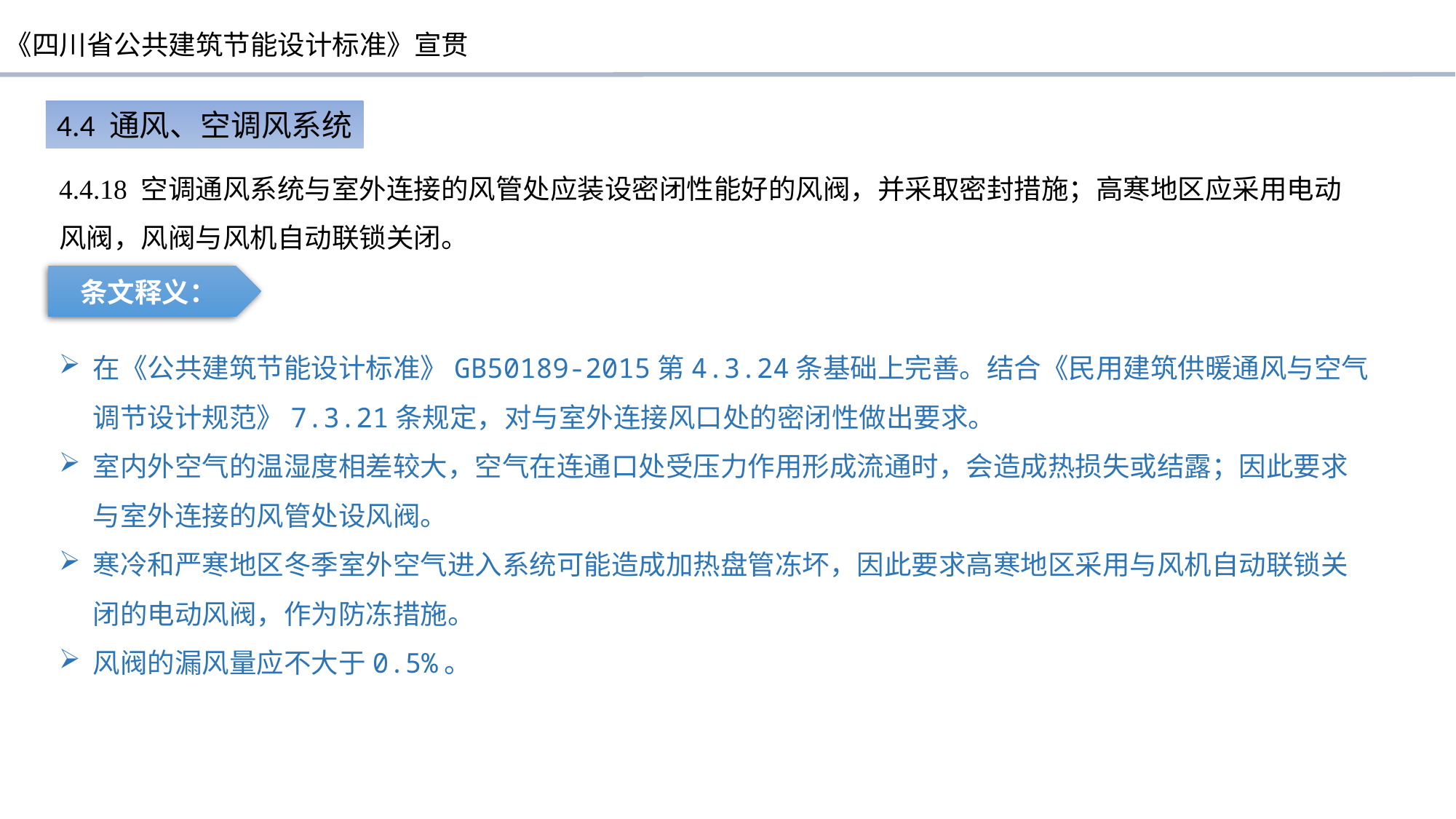

4.4 通风、空调风系统
4.4.18 空调通风系统与室外连接的风管处应装设密闭性能好的风阀，并采取密封措施；高寒地区应采用电动风阀，风阀与风机自动联锁关闭。

条文释义：

在《公共建筑节能设计标准》GB50189-2015第4.3.24条基础上完善。结合《民用建筑供暖通风与空气调节设计规范》7.3.21条规定，对与室外连接风口处的密闭性做出要求。
室内外空气的温湿度相差较大，空气在连通口处受压力作用形成流通时，会造成热损失或结露；因此要求与室外连接的风管处设风阀。
寒冷和严寒地区冬季室外空气进入系统可能造成加热盘管冻坏，因此要求高寒地区采用与风机自动联锁关闭的电动风阀，作为防冻措施。
风阀的漏风量应不大于0.5%。